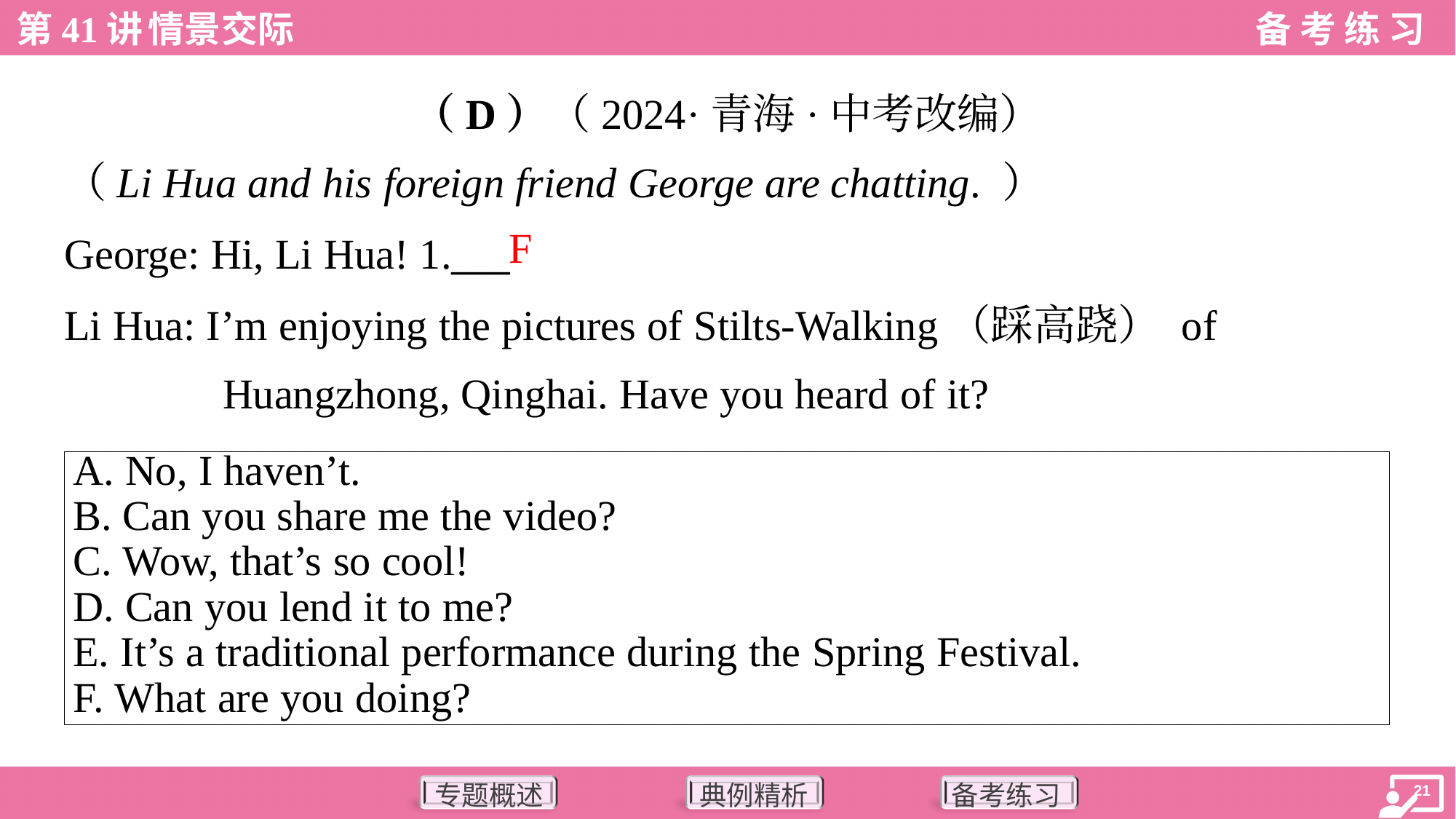

（D）（2024·青海·中考改编）
（Li Hua and his foreign friend George are chatting. ）
F
George: Hi, Li Hua! 1.___
Li Hua: I’m enjoying the pictures of Stilts-Walking（踩高跷） of
               Huangzhong, Qinghai. Have you heard of it?
| A. No, I haven’t. B. Can you share me the video? C. Wow, that’s so cool! D. Can you lend it to me? E. It’s a traditional performance during the Spring Festival. F. What are you doing? |
| --- |